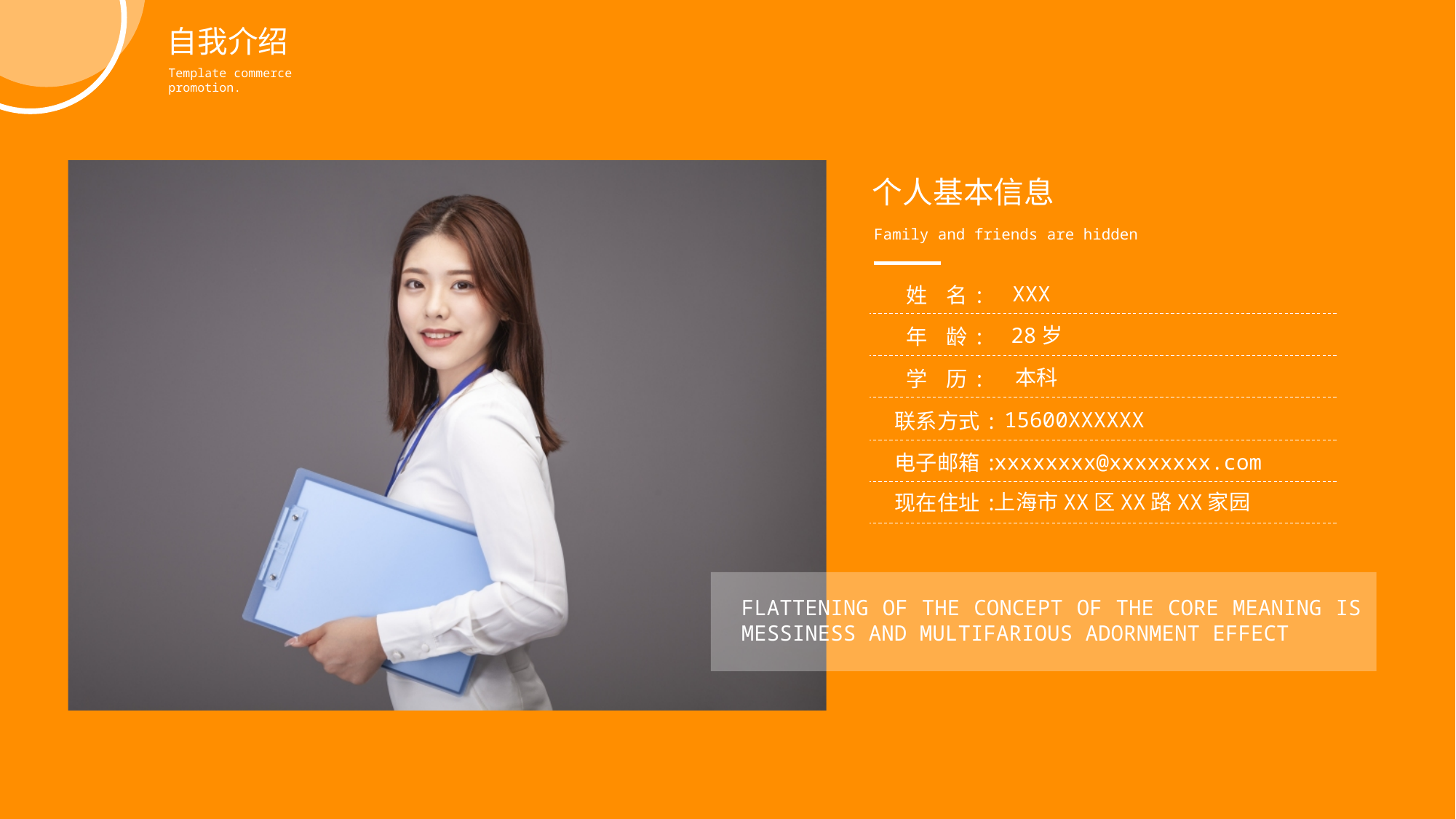

自我介绍
Template commerce promotion.

个人基本信息
Family and friends are hidden
XXX
姓    名:
28岁
年    龄:
本科
学    历:
15600XXXXXX
联系方式:
xxxxxxxx@xxxxxxxx.com
电子邮箱:
上海市XX区XX路XX家园
现在住址:

FLATTENING OF THE CONCEPT OF THE CORE MEANING IS MESSINESS AND MULTIFARIOUS ADORNMENT EFFECT